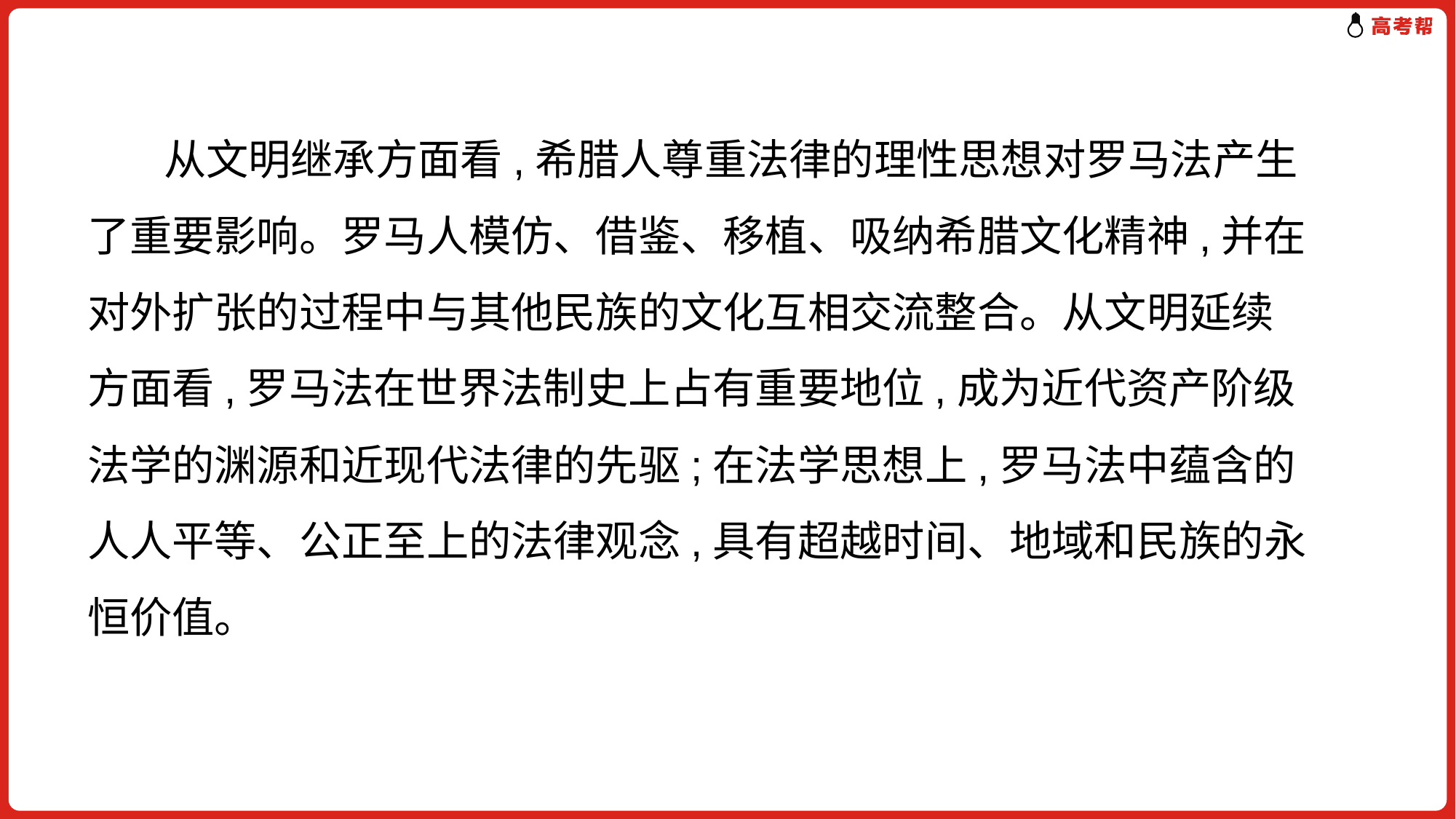

从文明继承方面看,希腊人尊重法律的理性思想对罗马法产生了重要影响。罗马人模仿、借鉴、移植、吸纳希腊文化精神,并在对外扩张的过程中与其他民族的文化互相交流整合。从文明延续方面看,罗马法在世界法制史上占有重要地位,成为近代资产阶级法学的渊源和近现代法律的先驱;在法学思想上,罗马法中蕴含的人人平等、公正至上的法律观念,具有超越时间、地域和民族的永恒价值。